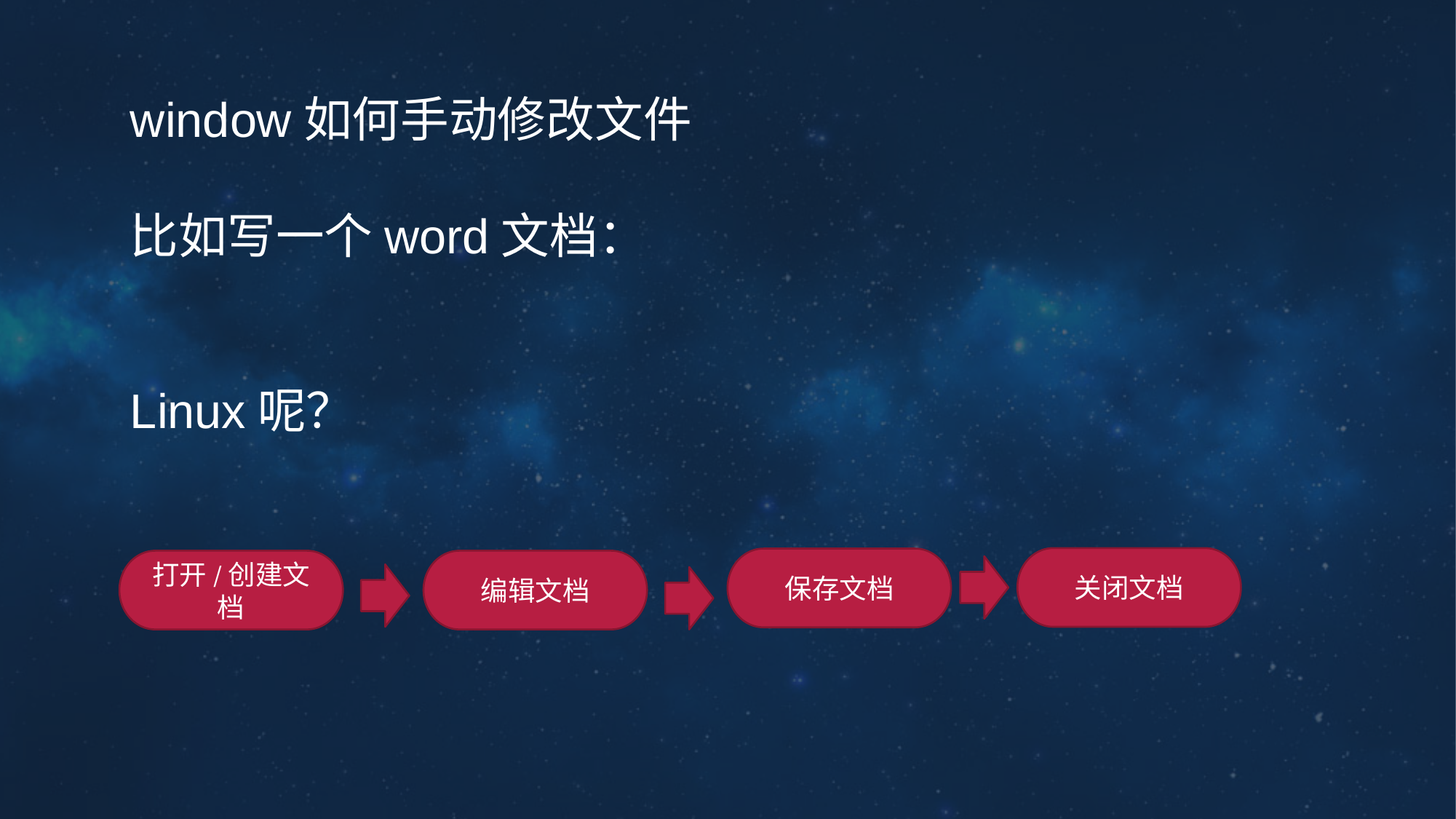

window如何手动修改文件

比如写一个word文档：

Linux呢？

关闭文档
保存文档
打开/创建文档
编辑文档